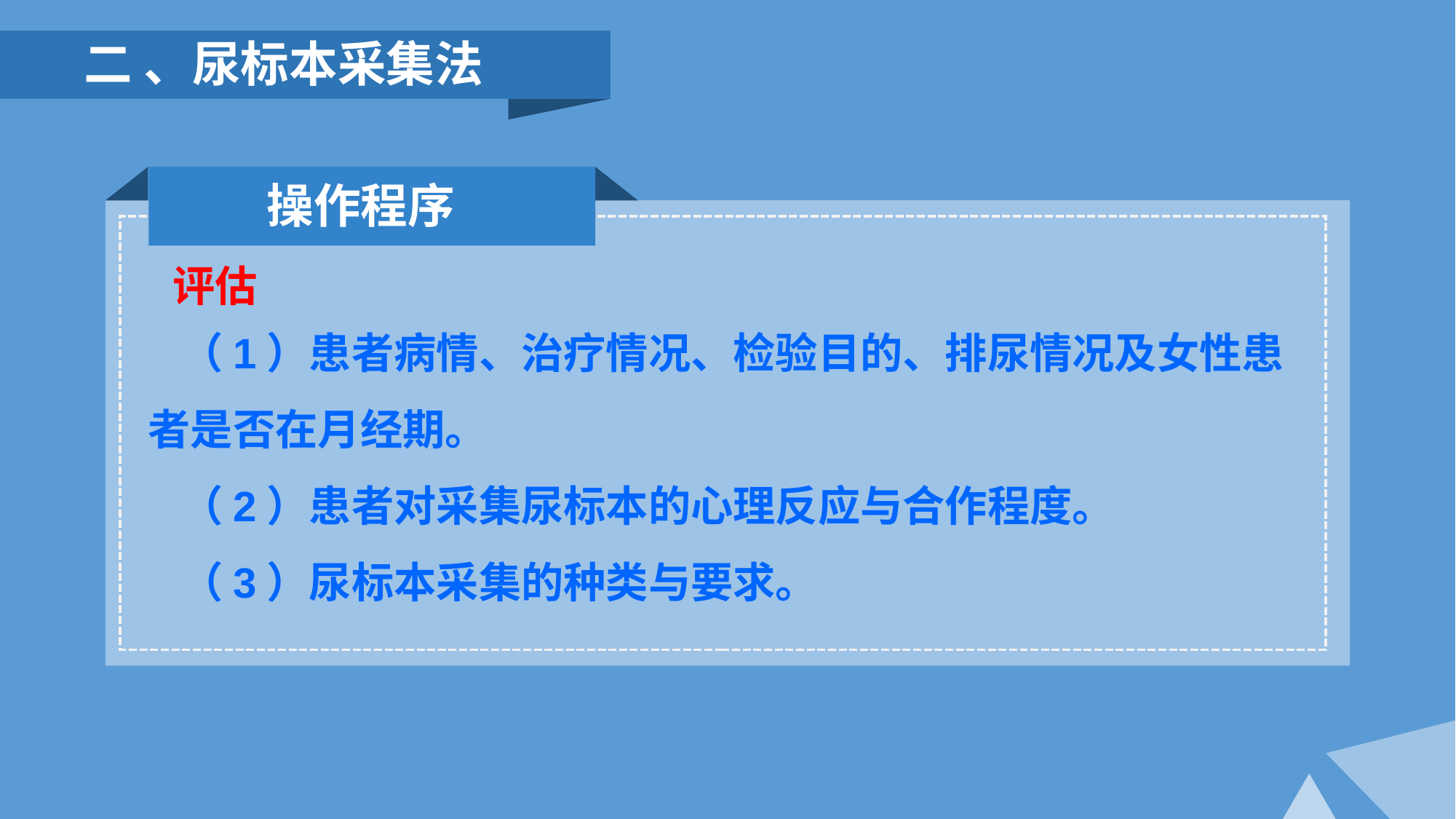

二 、尿标本采集法

操作程序

（1）患者病情、治疗情况、检验目的、排尿情况及女性患者是否在月经期。
（2）患者对采集尿标本的心理反应与合作程度。
（3）尿标本采集的种类与要求。
评估